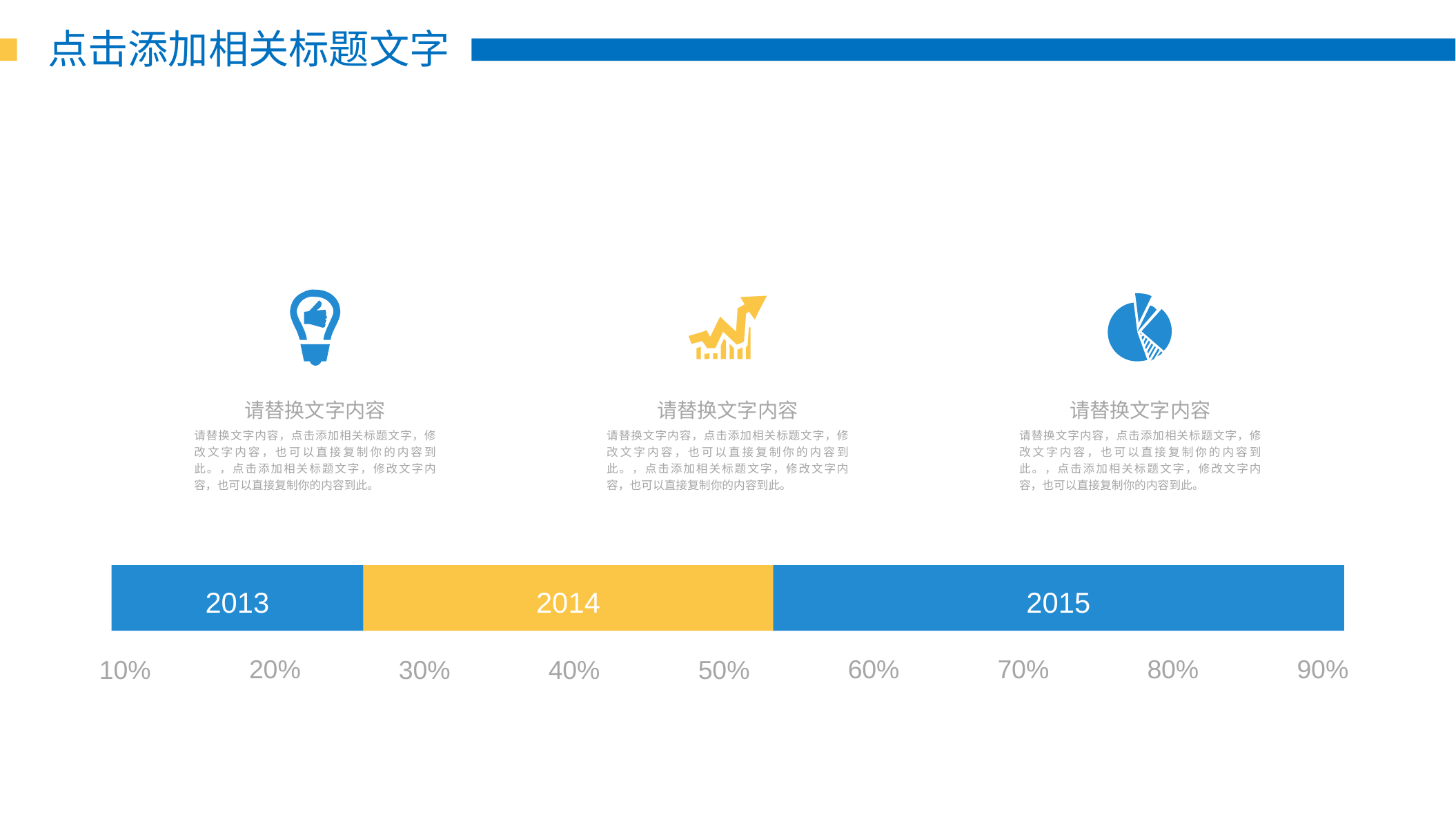

点击添加相关标题文字

请替换文字内容
请替换文字内容，点击添加相关标题文字，修改文字内容，也可以直接复制你的内容到此。，点击添加相关标题文字，修改文字内容，也可以直接复制你的内容到此。
请替换文字内容
请替换文字内容，点击添加相关标题文字，修改文字内容，也可以直接复制你的内容到此。，点击添加相关标题文字，修改文字内容，也可以直接复制你的内容到此。
请替换文字内容
请替换文字内容，点击添加相关标题文字，修改文字内容，也可以直接复制你的内容到此。，点击添加相关标题文字，修改文字内容，也可以直接复制你的内容到此。
2013
2014
2015
20%
60%
70%
80%
90%
40%
10%
30%
50%